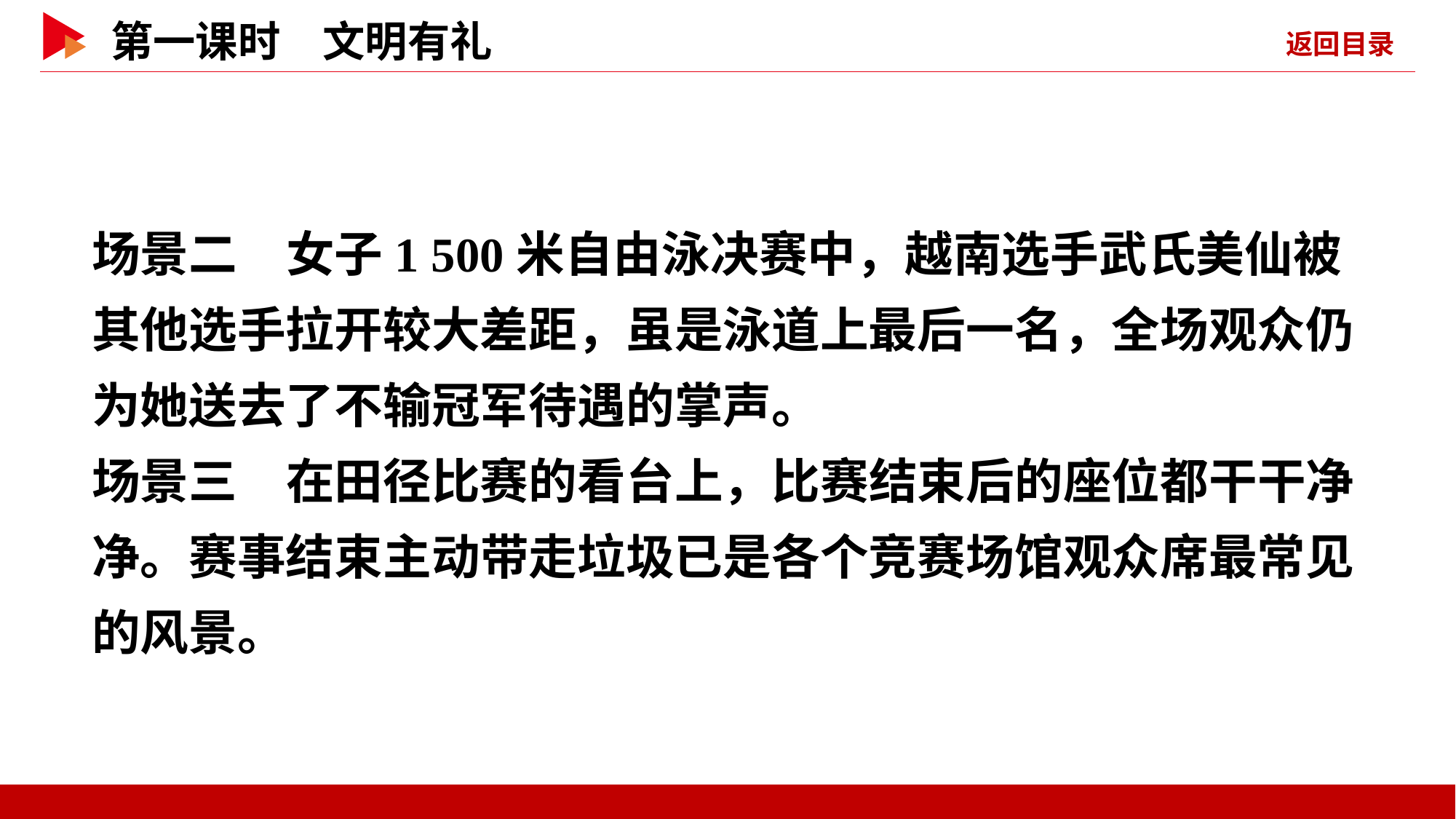

场景二　女子1 500米自由泳决赛中，越南选手武氏美仙被其他选手拉开较大差距，虽是泳道上最后一名，全场观众仍为她送去了不输冠军待遇的掌声。
场景三　在田径比赛的看台上，比赛结束后的座位都干干净净。赛事结束主动带走垃圾已是各个竞赛场馆观众席最常见的风景。